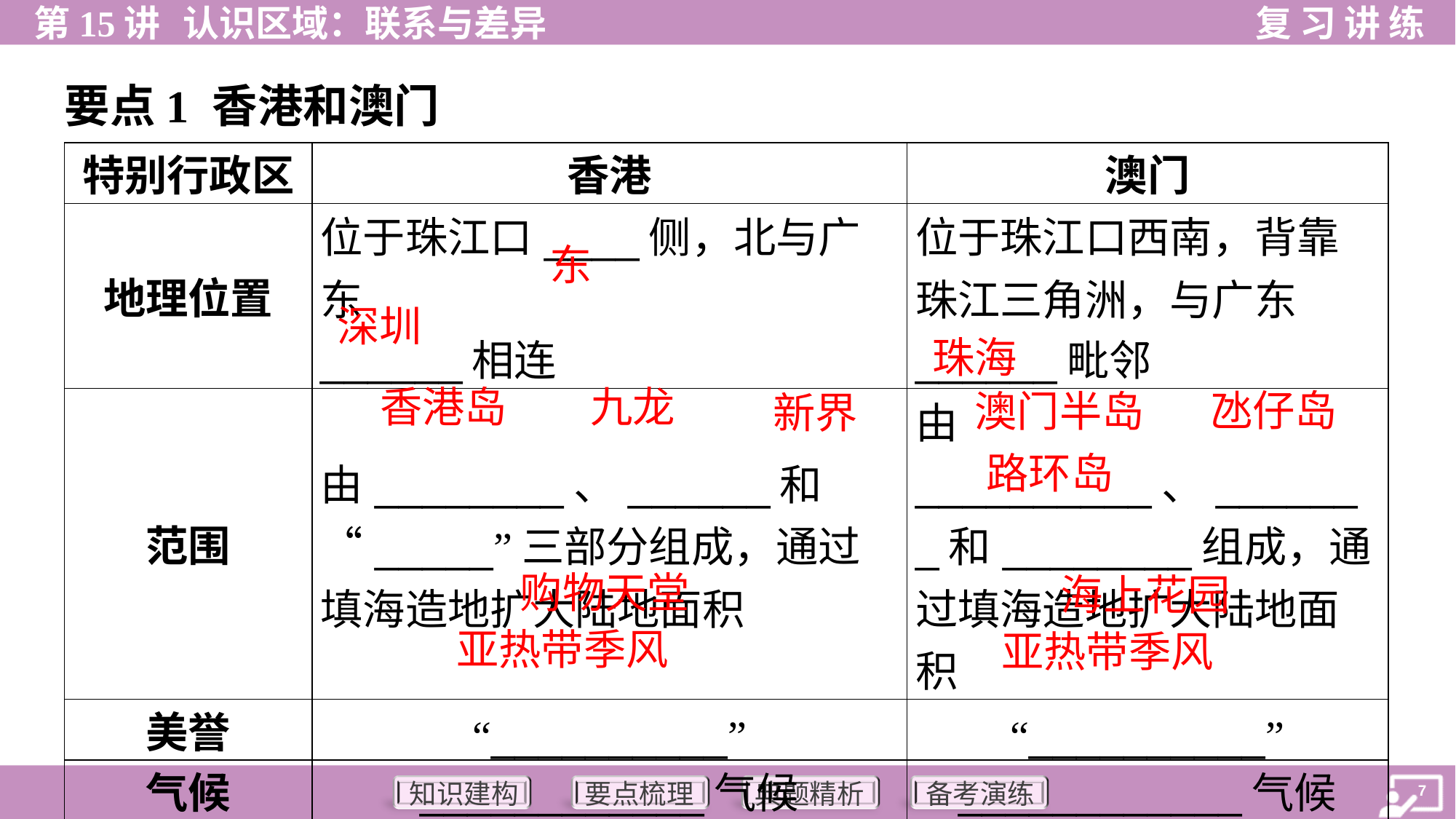

要点1 香港和澳门
| 特别行政区 | 香港 | 澳门 |
| --- | --- | --- |
| 地理位置 | 位于珠江口\_\_\_\_侧，北与广东 \_\_\_\_\_\_相连 | 位于珠江口西南，背靠 珠江三角洲，与广东 \_\_\_\_\_\_毗邻 |
| 范围 | 由\_\_\_\_\_\_\_\_、\_\_\_\_\_\_和“\_\_\_\_\_”三部分组成，通过填海造地扩大陆地面积 | 由\_\_\_\_\_\_\_\_\_\_、\_\_\_\_\_\_\_和\_\_\_\_\_\_\_\_组成，通过填海造地扩大陆地面积 |
| 美誉 | “\_\_\_\_\_\_\_\_\_\_” | “\_\_\_\_\_\_\_\_\_\_” |
| 气候 | \_\_\_\_\_\_\_\_\_\_\_\_气候 | \_\_\_\_\_\_\_\_\_\_\_\_气候 |
东
深圳
珠海
香港岛
九龙
氹仔岛
澳门半岛
新界
路环岛
购物天堂
海上花园
亚热带季风
亚热带季风